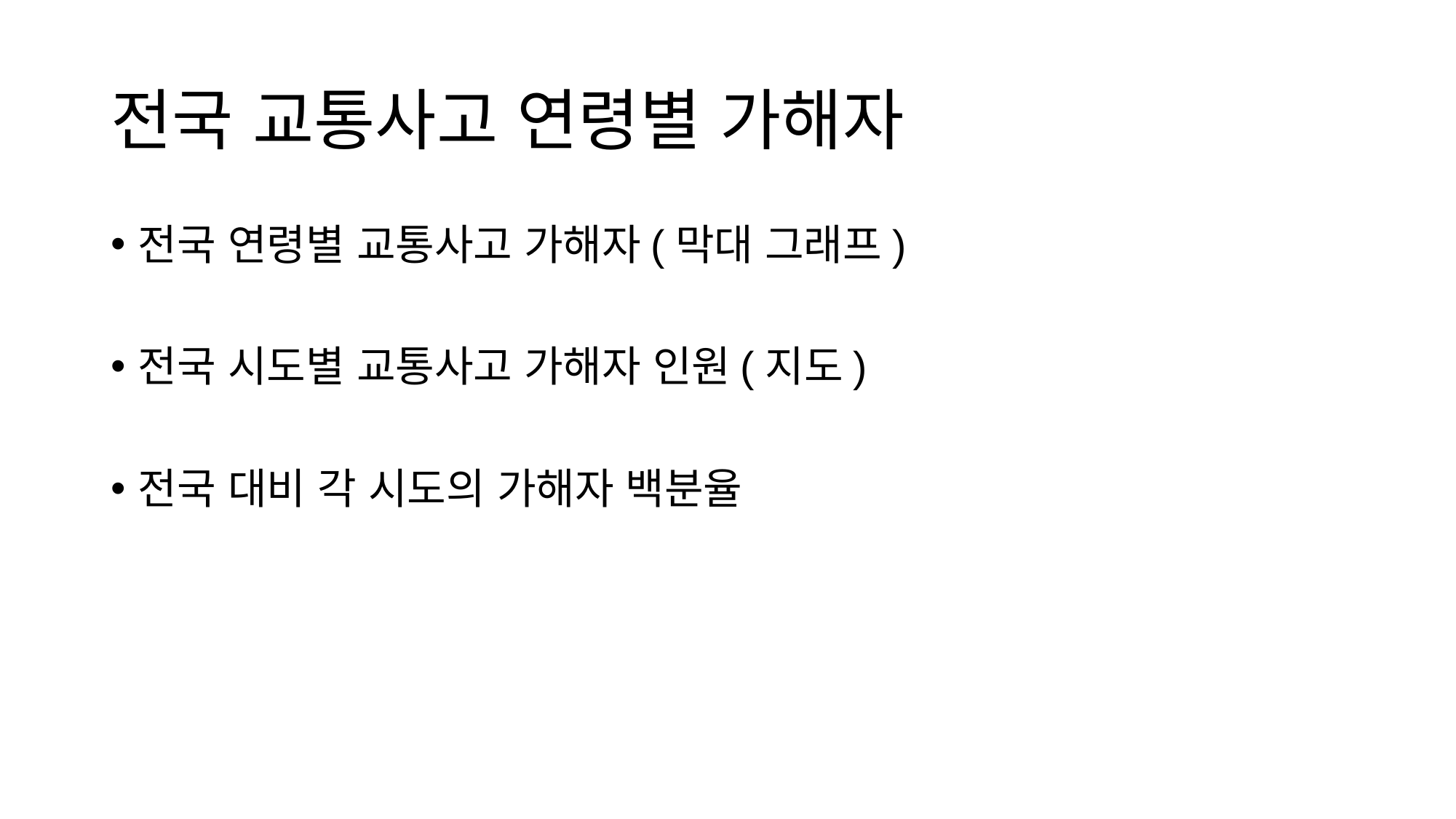

# 전국 교통사고 연령별 가해자
전국 연령별 교통사고 가해자(막대 그래프)

전국 시도별 교통사고 가해자 인원(지도)

전국 대비 각 시도의 가해자 백분율